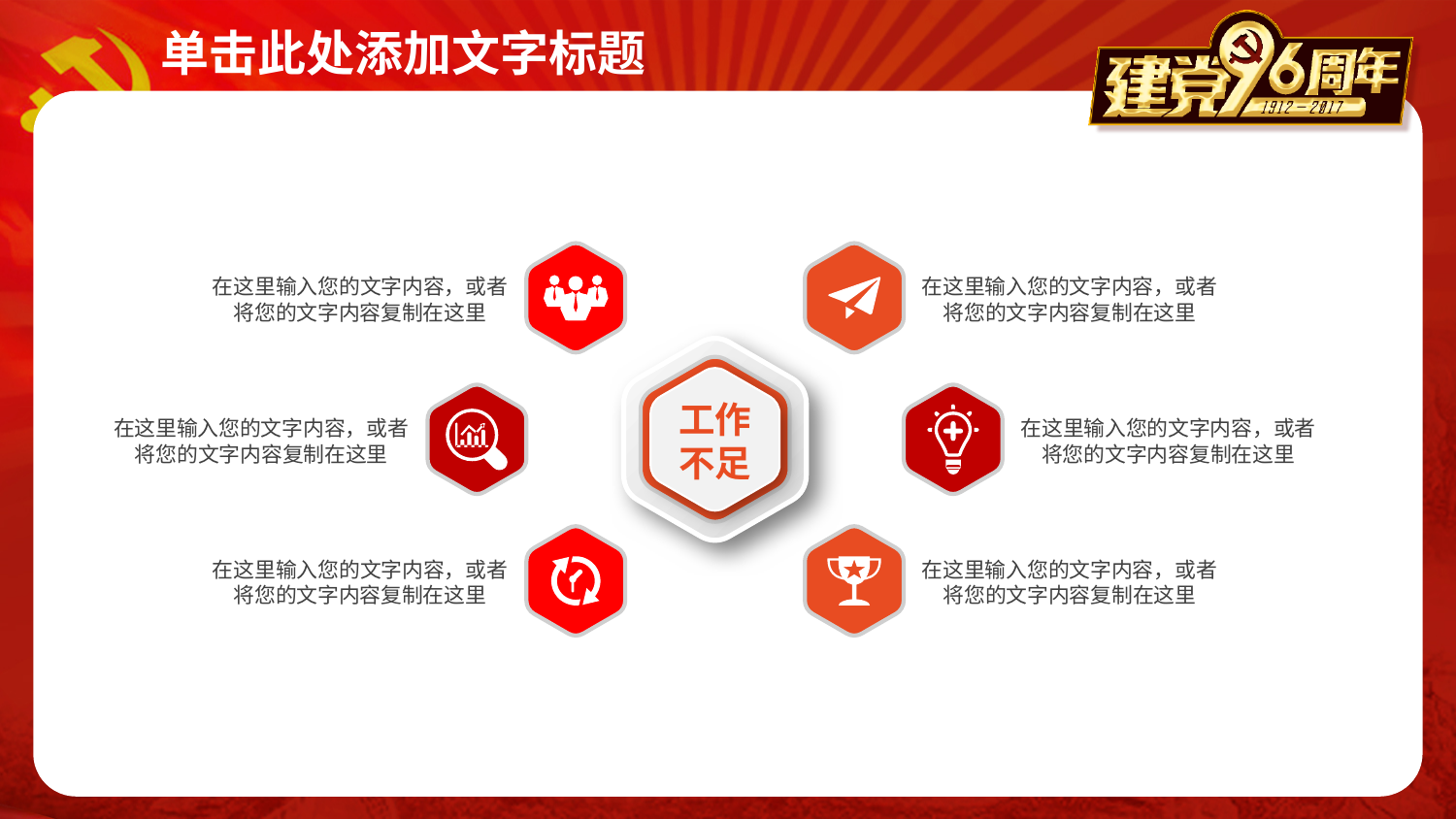

在这里输入您的文字内容，或者将您的文字内容复制在这里
在这里输入您的文字内容，或者将您的文字内容复制在这里

工作不足

在这里输入您的文字内容，或者将您的文字内容复制在这里
在这里输入您的文字内容，或者将您的文字内容复制在这里

在这里输入您的文字内容，或者将您的文字内容复制在这里
在这里输入您的文字内容，或者将您的文字内容复制在这里